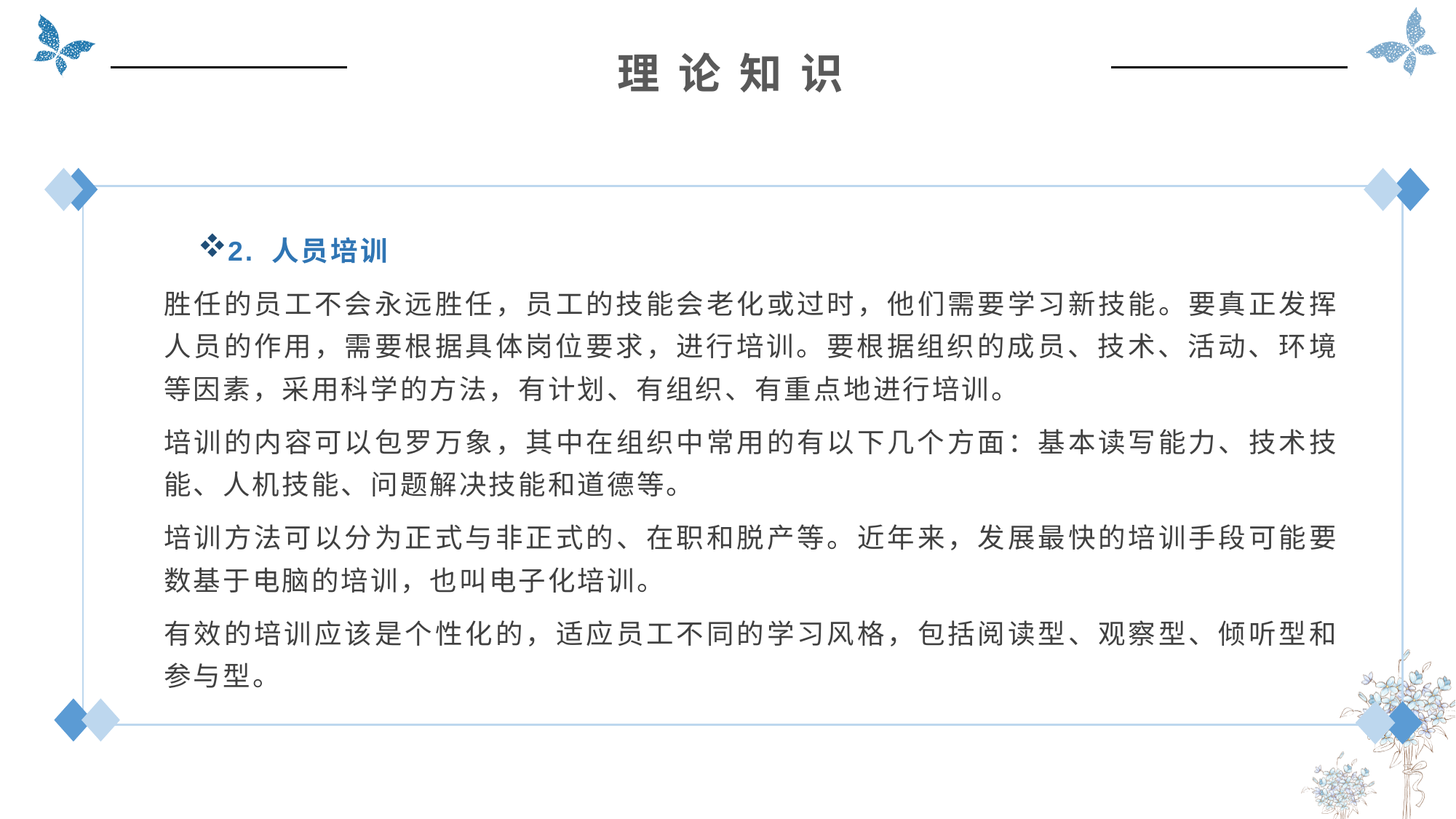

理 论 知 识

2. 人员培训
胜任的员工不会永远胜任，员工的技能会老化或过时，他们需要学习新技能。要真正发挥人员的作用，需要根据具体岗位要求，进行培训。要根据组织的成员、技术、活动、环境等因素，采用科学的方法，有计划、有组织、有重点地进行培训。
培训的内容可以包罗万象，其中在组织中常用的有以下几个方面：基本读写能力、技术技能、人机技能、问题解决技能和道德等。
培训方法可以分为正式与非正式的、在职和脱产等。近年来，发展最快的培训手段可能要数基于电脑的培训，也叫电子化培训。
有效的培训应该是个性化的，适应员工不同的学习风格，包括阅读型、观察型、倾听型和参与型。